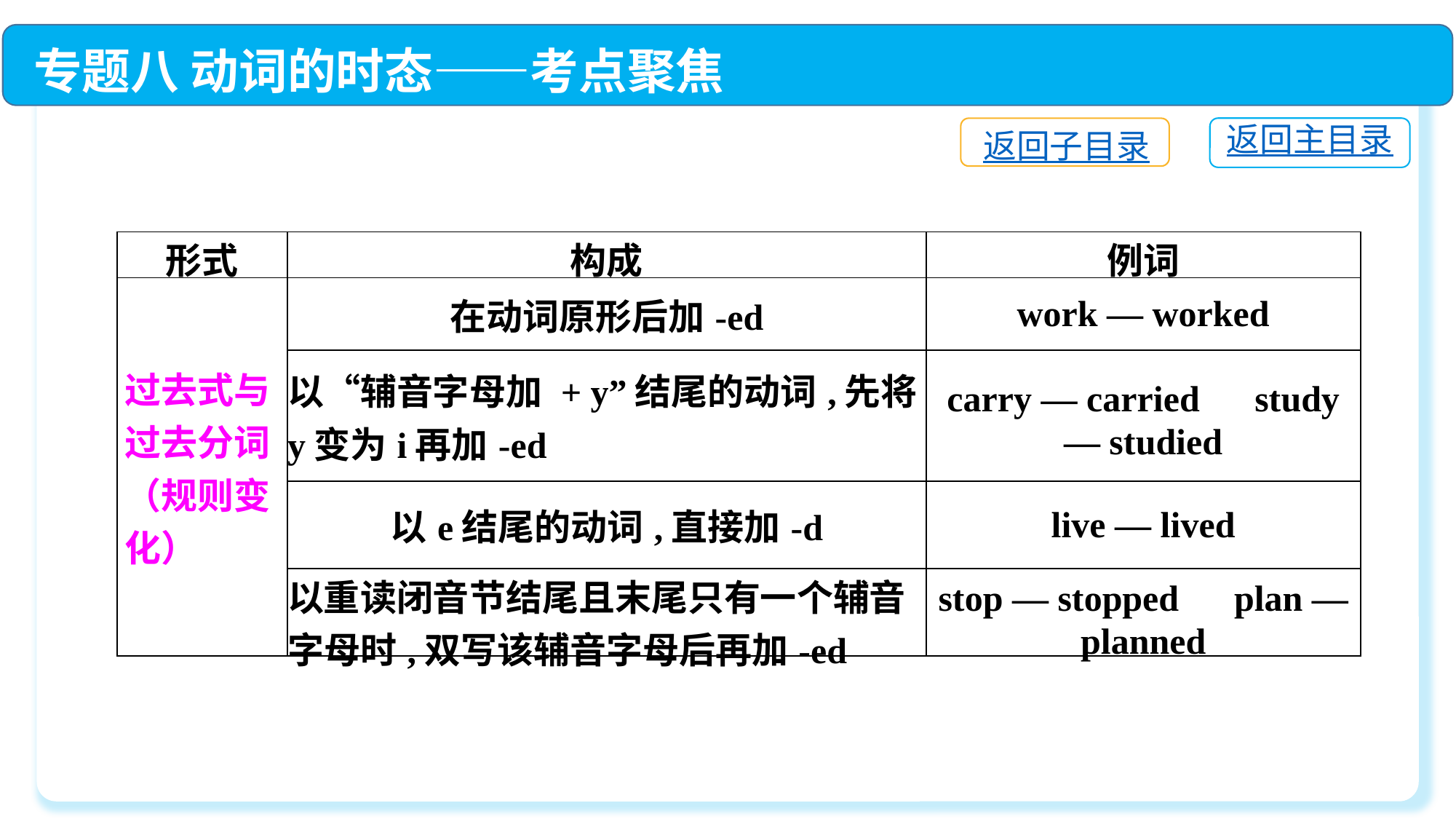

专题八 动词的时态——考点聚焦

返回主目录

返回子目录

| 形式 | 构成 | 例词 |
| --- | --- | --- |
| 过去式与过去分词（规则变化） | 在动词原形后加-ed | work — worked |
|  | 以“辅音字母加 + y”结尾的动词,先将y变为i再加-ed | carry — carried　study — studied |
|  | 以e结尾的动词,直接加-d | live — lived |
|  | 以重读闭音节结尾且末尾只有一个辅音字母时,双写该辅音字母后再加-ed | stop — stopped　plan — planned |